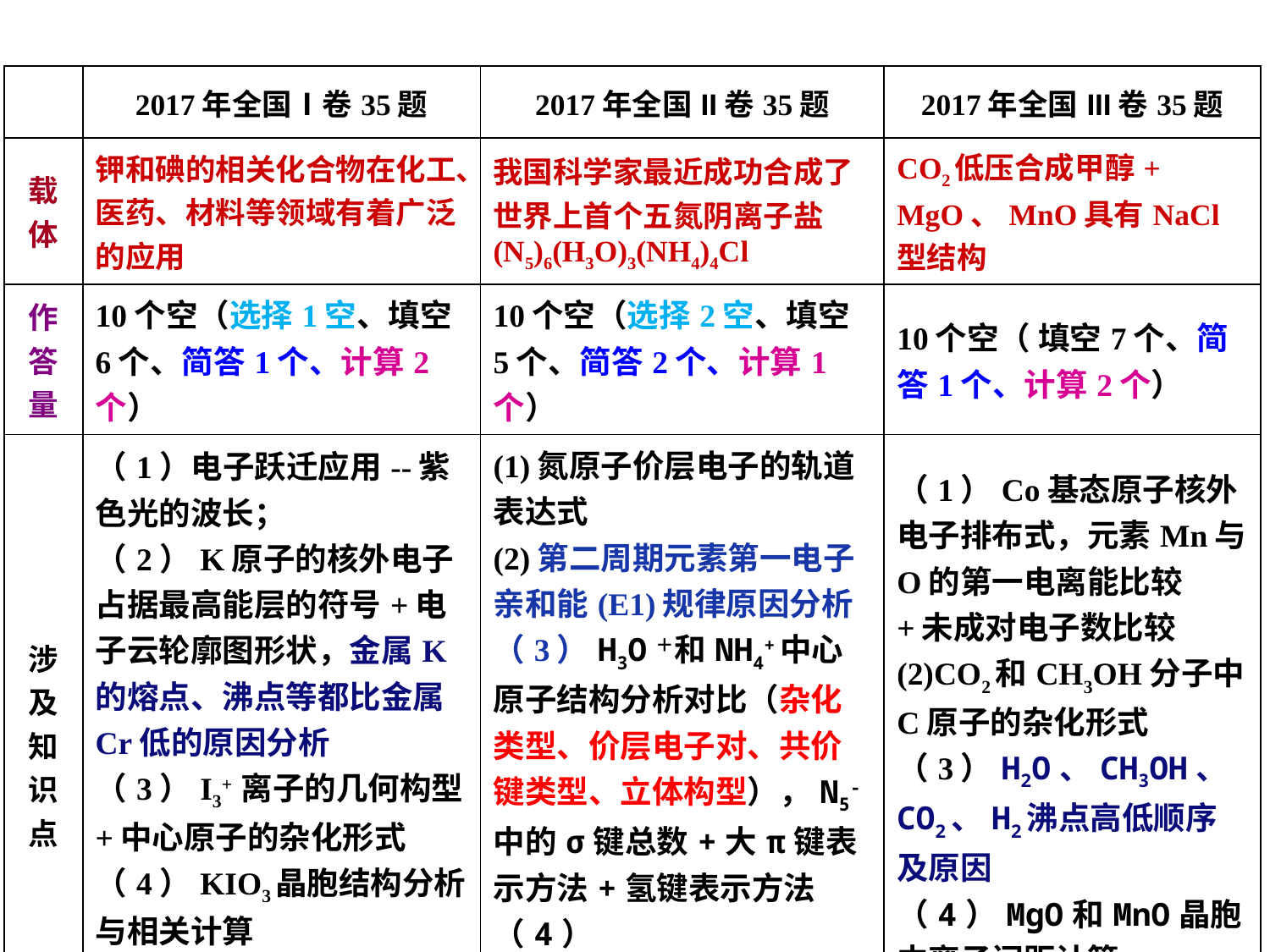

|  | 2017年全国Ⅰ卷35题 | 2017年全国II卷35题 | 2017年全国III卷35题 |
| --- | --- | --- | --- |
| 载体 | 钾和碘的相关化合物在化工、医药、材料等领域有着广泛的应用 | 我国科学家最近成功合成了世界上首个五氮阴离子盐(N5)6(H3O)3(NH4)4Cl | CO2低压合成甲醇+ MgO、MnO具有NaCl型结构 |
| 作答量 | 10个空（选择1空、填空6个、简答1个、计算2个） | 10个空（选择2空、填空5个、简答2个、计算1个） | 10个空（ 填空7个、简答1个、计算2个） |
| 涉及知识点 | （1）电子跃迁应用--紫色光的波长； （2）K原子的核外电子占据最高能层的符号+电子云轮廓图形状，金属K的熔点、沸点等都比金属Cr低的原因分析 （3）I3+ 离子的几何构型 +中心原子的杂化形式（4）KIO3晶胞结构分析与相关计算 （5）KIO3晶胞结构平移后粒子位置分析 | (1)氮原子价层电子的轨道表达式 (2)第二周期元素第一电子亲和能(E1)规律原因分析（3）H3O＋和NH4+中心原子结构分析对比（杂化类型、价层电子对、共价键类型、立体构型），N5-中的σ键总数+大π键表示方法+氢键表示方法 （4）[(N5)6(H3O)3(NH4)4Cl] 晶体密度变式计算 | （1）Co基态原子核外电子排布式，元素Mn与O的第一电离能比较+未成对电子数比较 (2)CO2和CH3OH分子中C原子的杂化形式 （3）H2O、CH3OH、CO2、H2沸点高低顺序及原因 （4）MgO和MnO晶胞中离子间距计算 |